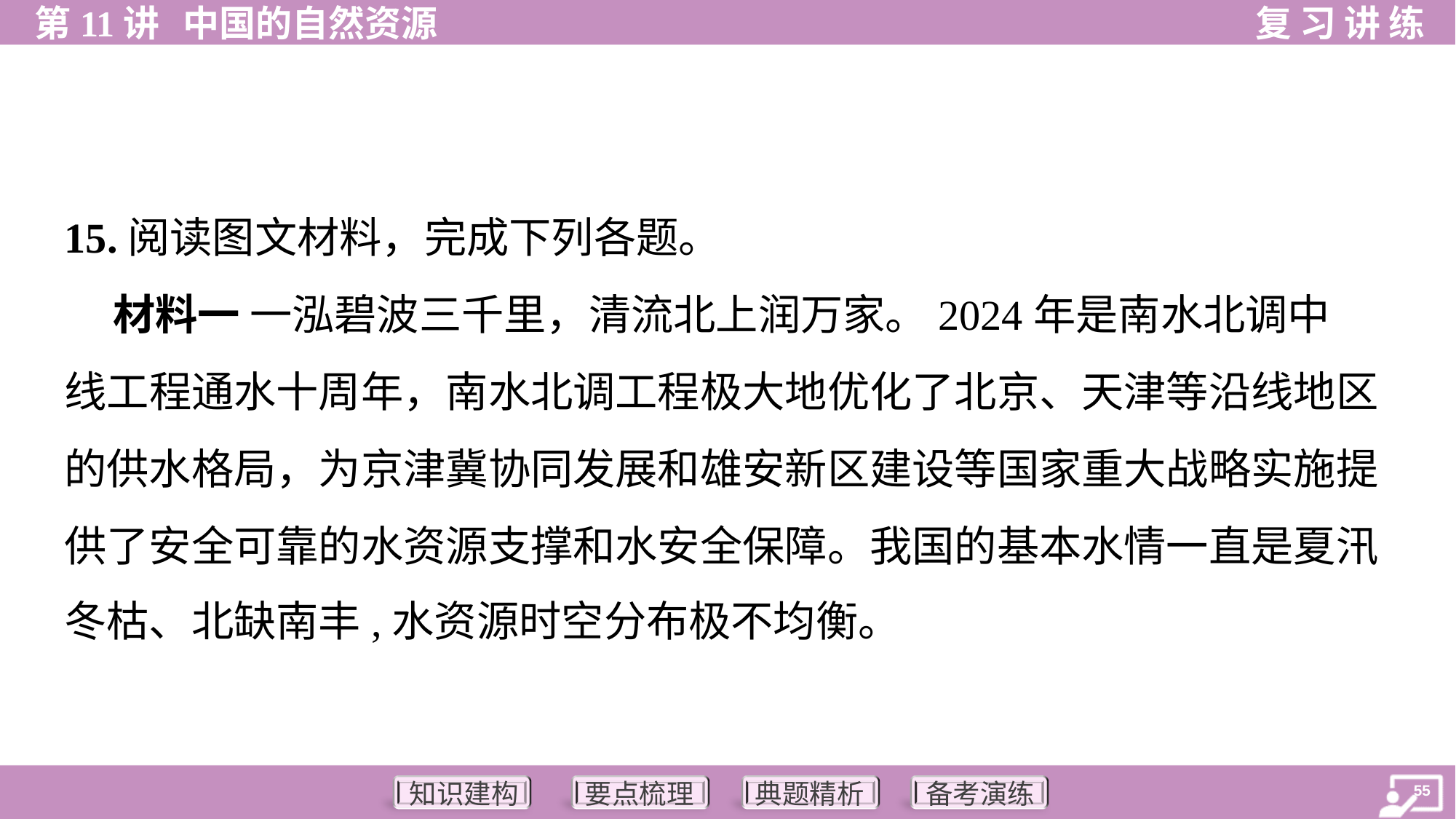

15.阅读图文材料，完成下列各题。
    材料一 一泓碧波三千里，清流北上润万家。2024年是南水北调中
线工程通水十周年，南水北调工程极大地优化了北京、天津等沿线地区
的供水格局，为京津冀协同发展和雄安新区建设等国家重大战略实施提
供了安全可靠的水资源支撑和水安全保障。我国的基本水情一直是夏汛
冬枯、北缺南丰,水资源时空分布极不均衡。